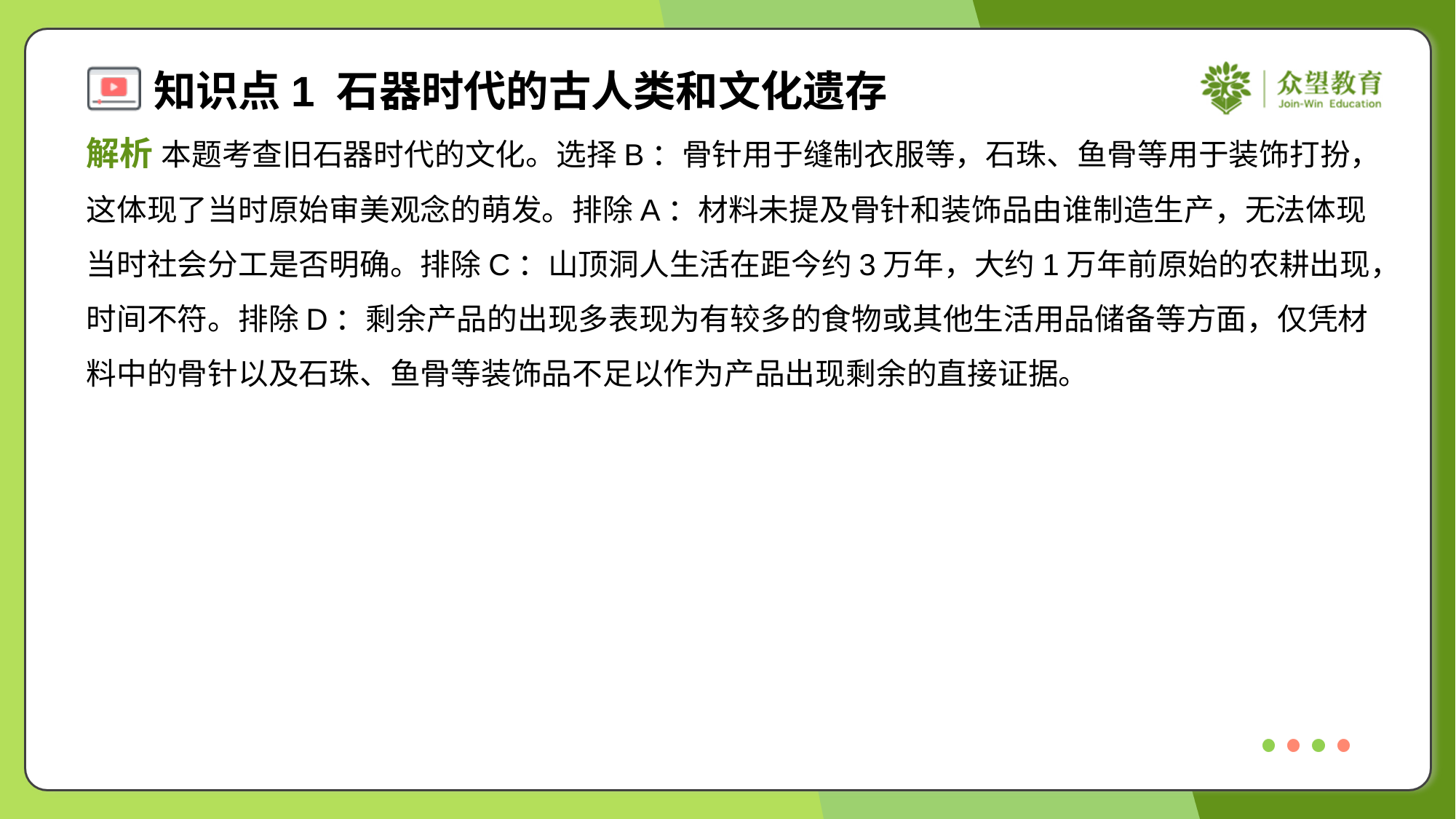

解析 本题考查旧石器时代的文化。选择B：骨针用于缝制衣服等，石珠、鱼骨等用于装饰打扮，
这体现了当时原始审美观念的萌发。排除A：材料未提及骨针和装饰品由谁制造生产，无法体现
当时社会分工是否明确。排除C：山顶洞人生活在距今约3万年，大约1万年前原始的农耕出现，
时间不符。排除D：剩余产品的出现多表现为有较多的食物或其他生活用品储备等方面，仅凭材
料中的骨针以及石珠、鱼骨等装饰品不足以作为产品出现剩余的直接证据。